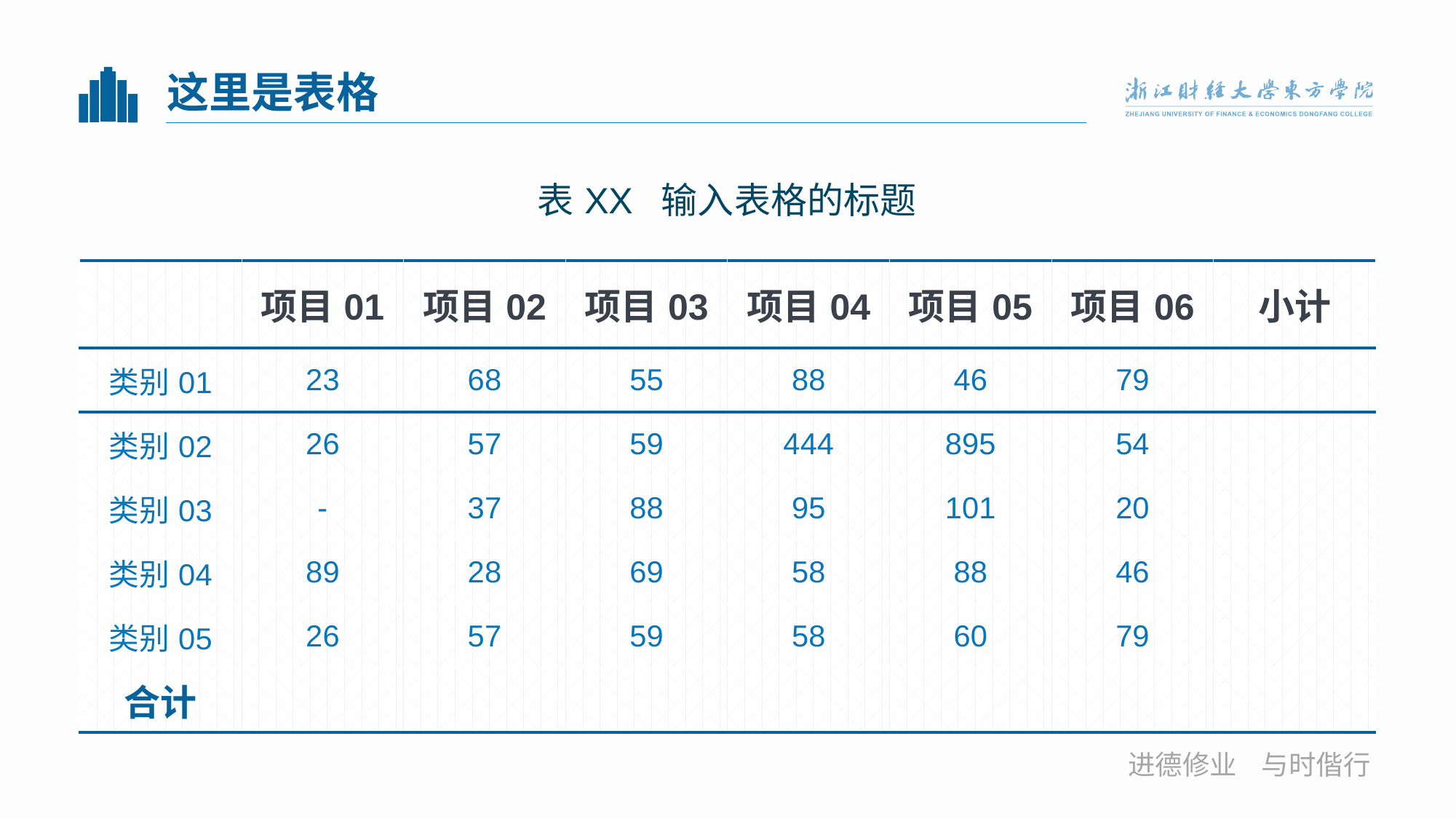

# 这里是表格
表XX  输入表格的标题
|  | 项目01 | 项目02 | 项目03 | 项目04 | 项目05 | 项目06 | 小计 |
| --- | --- | --- | --- | --- | --- | --- | --- |
| 类别01 | 23 | 68 | 55 | 88 | 46 | 79 |  |
| 类别02 | 26 | 57 | 59 | 444 | 895 | 54 |  |
| 类别03 | - | 37 | 88 | 95 | 101 | 20 |  |
| 类别04 | 89 | 28 | 69 | 58 | 88 | 46 |  |
| 类别05 | 26 | 57 | 59 | 58 | 60 | 79 |  |
| 合计 |  |  |  |  |  |  |  |